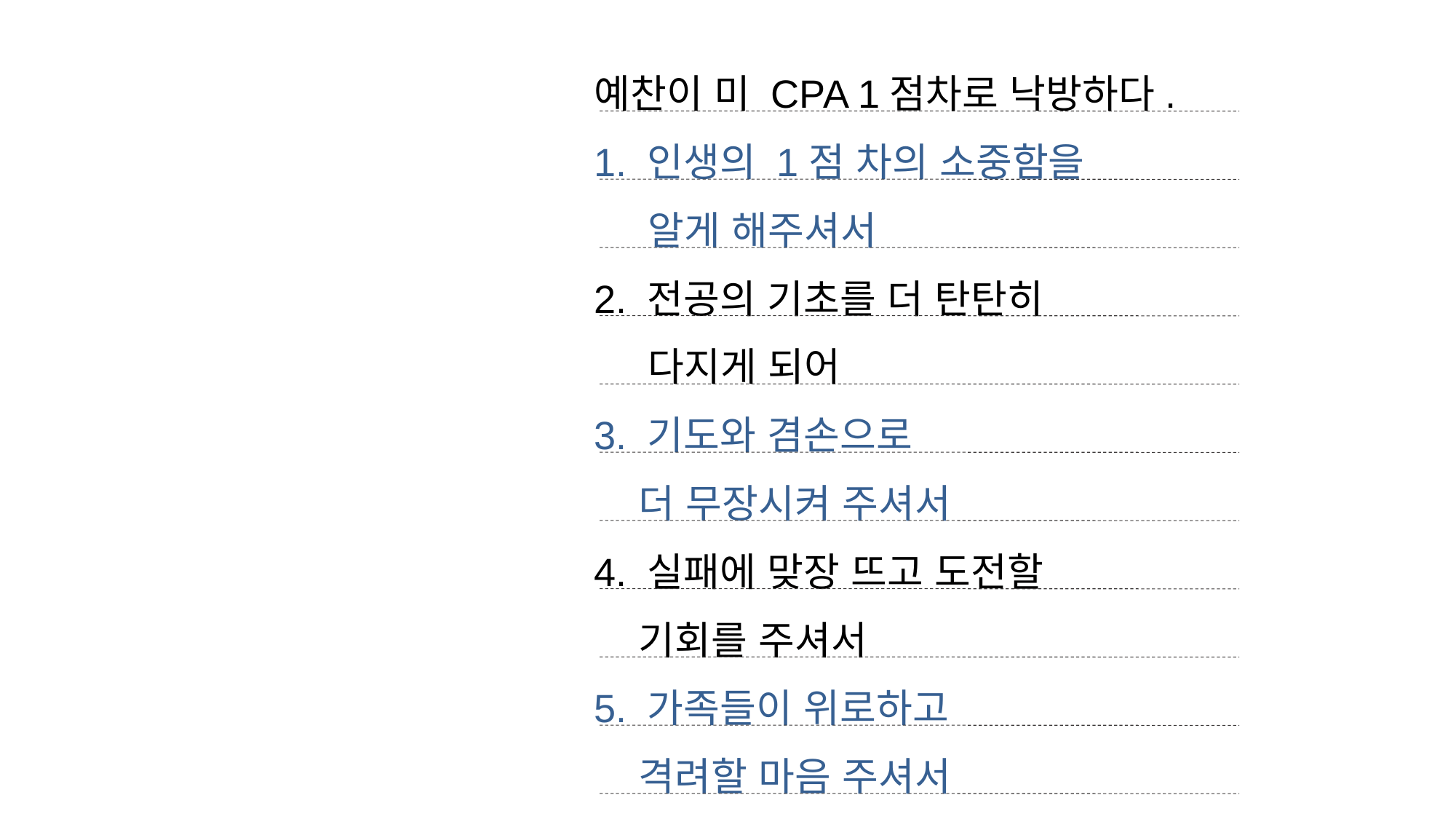

예찬이 미 CPA 1점차로 낙방하다.
1. 인생의 1점 차의 소중함을
    알게 해주셔서
2. 전공의 기초를 더 탄탄히
    다지게 되어
3. 기도와 겸손으로
    더 무장시켜 주셔서
4. 실패에 맞장 뜨고 도전할
    기회를 주셔서
5. 가족들이 위로하고
    격려할 마음 주셔서